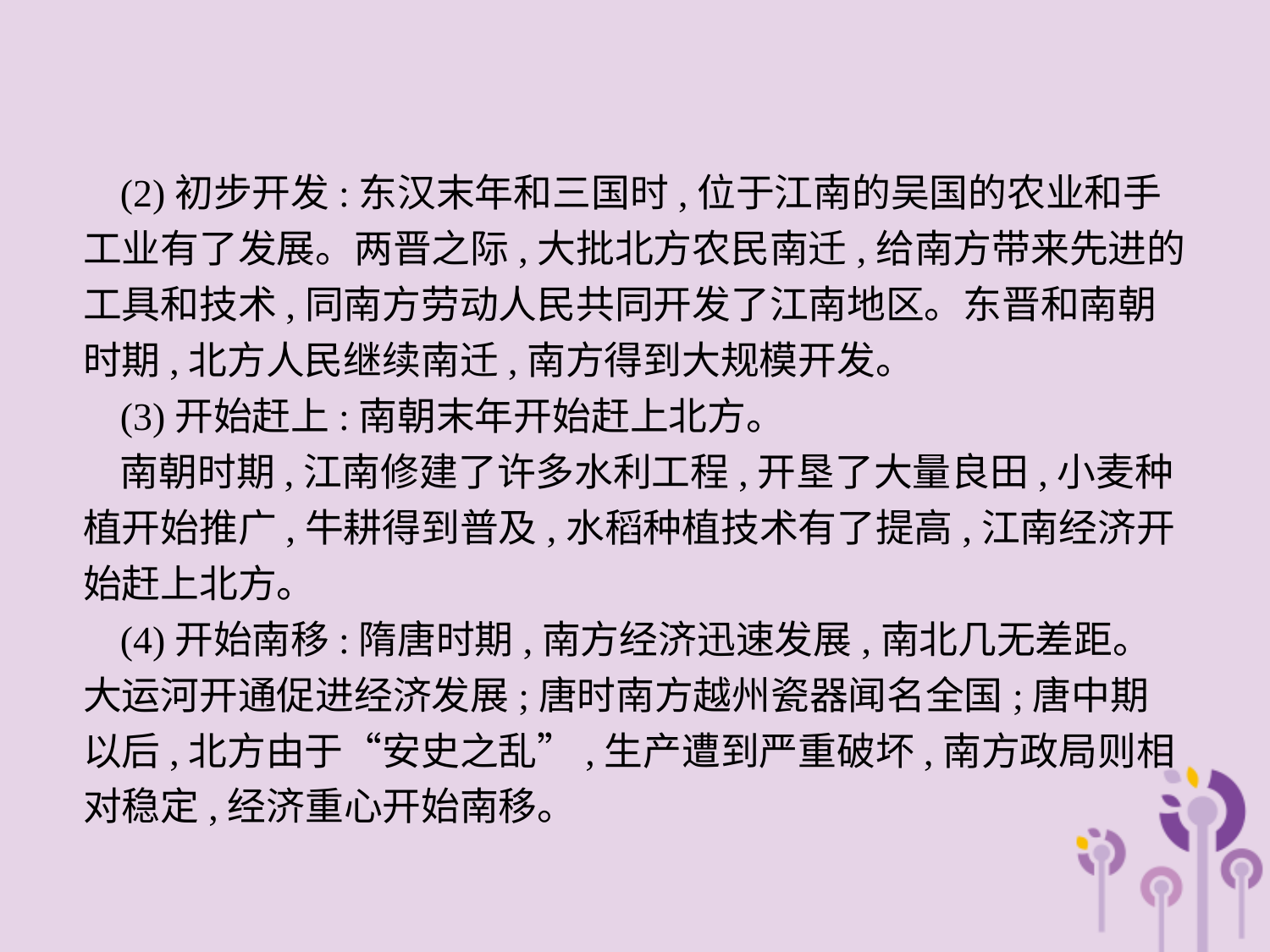

(2)初步开发:东汉末年和三国时,位于江南的吴国的农业和手工业有了发展。两晋之际,大批北方农民南迁,给南方带来先进的工具和技术,同南方劳动人民共同开发了江南地区。东晋和南朝时期,北方人民继续南迁,南方得到大规模开发。
(3)开始赶上:南朝末年开始赶上北方。
南朝时期,江南修建了许多水利工程,开垦了大量良田,小麦种植开始推广,牛耕得到普及,水稻种植技术有了提高,江南经济开始赶上北方。
(4)开始南移:隋唐时期,南方经济迅速发展,南北几无差距。大运河开通促进经济发展;唐时南方越州瓷器闻名全国;唐中期以后,北方由于“安史之乱”,生产遭到严重破坏,南方政局则相对稳定,经济重心开始南移。